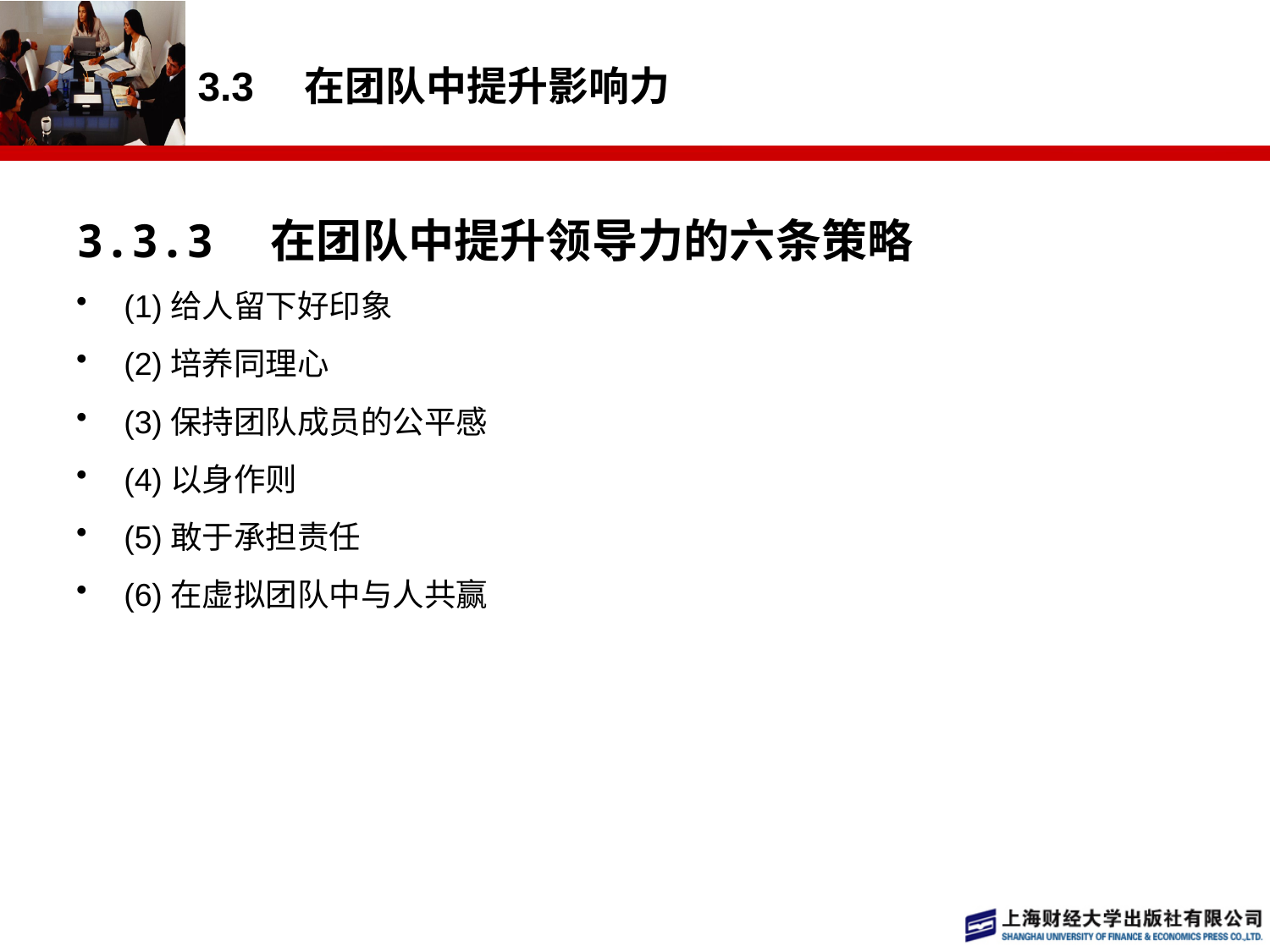

# 3.3　在团队中提升影响力
3.3.3　在团队中提升领导力的六条策略
(1)给人留下好印象
(2)培养同理心
(3)保持团队成员的公平感
(4)以身作则
(5)敢于承担责任
(6)在虚拟团队中与人共赢